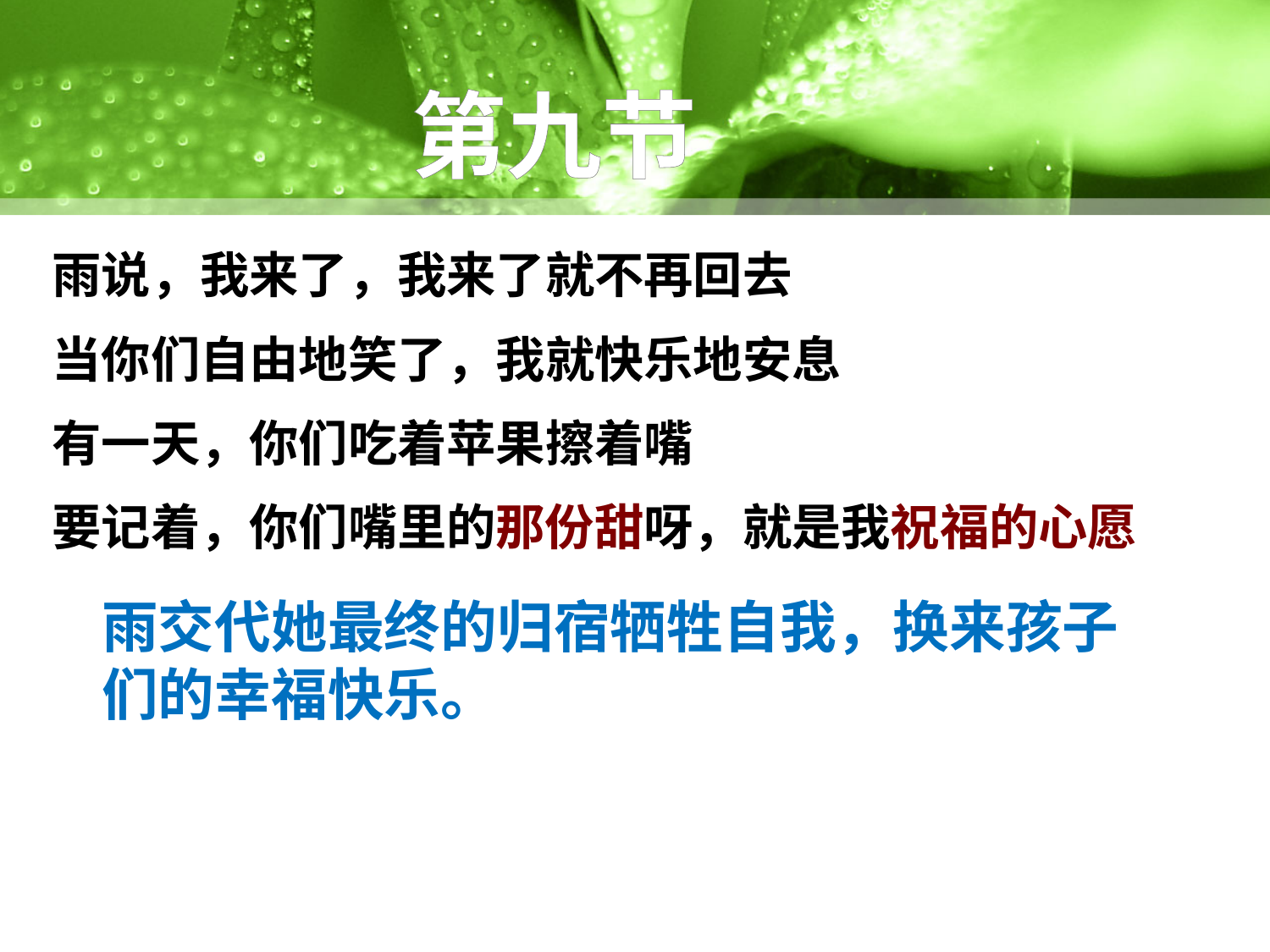

第九节
雨说，我来了，我来了就不再回去
当你们自由地笑了，我就快乐地安息
有一天，你们吃着苹果擦着嘴
要记着，你们嘴里的那份甜呀，就是我祝福的心愿

雨交代她最终的归宿牺牲自我，换来孩子们的幸福快乐。